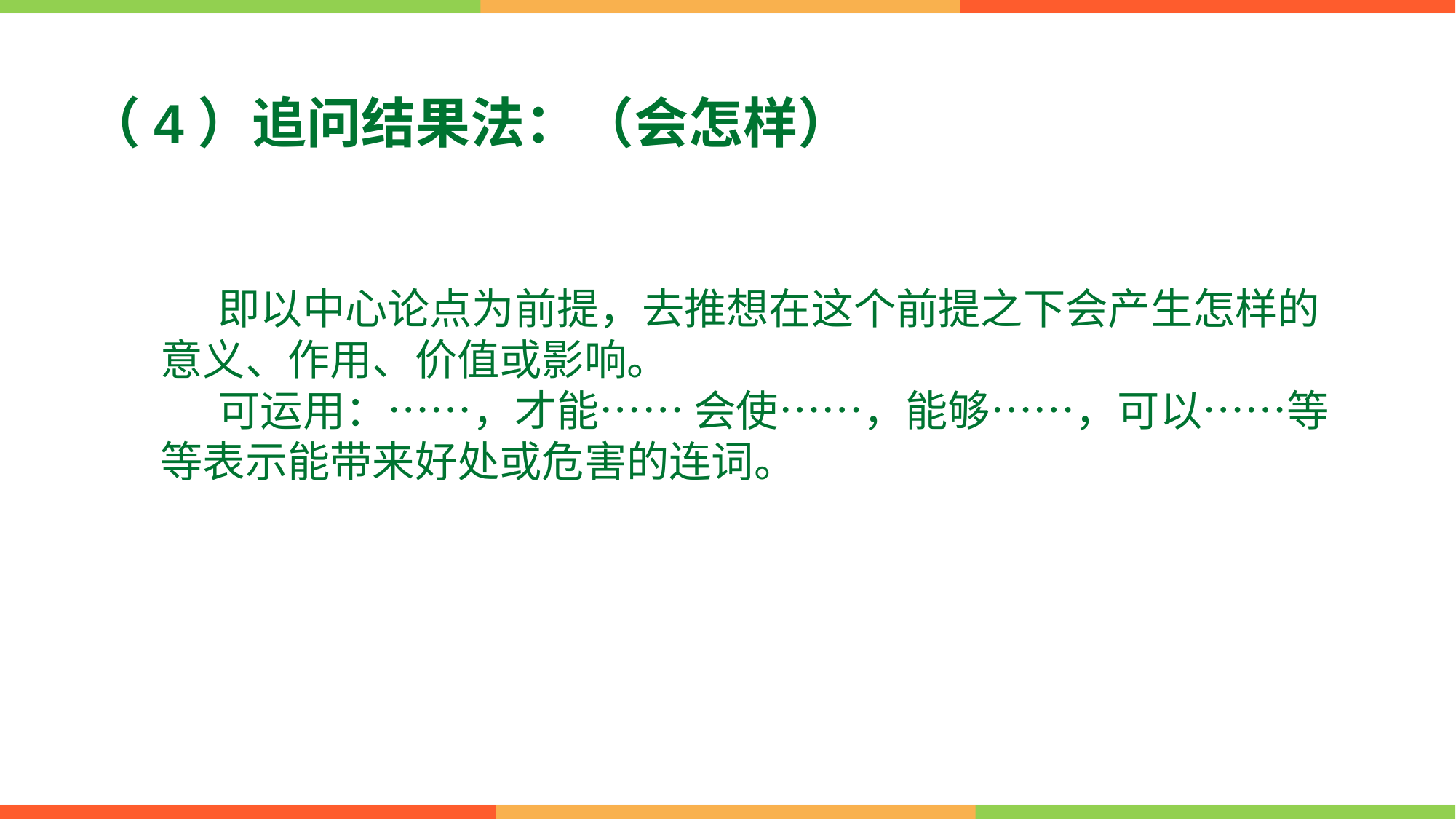

（4）追问结果法：（会怎样）

     即以中心论点为前提，去推想在这个前提之下会产生怎样的意义、作用、价值或影响。
     可运用：……，才能…… 会使……，能够……，可以……等等表示能带来好处或危害的连词。